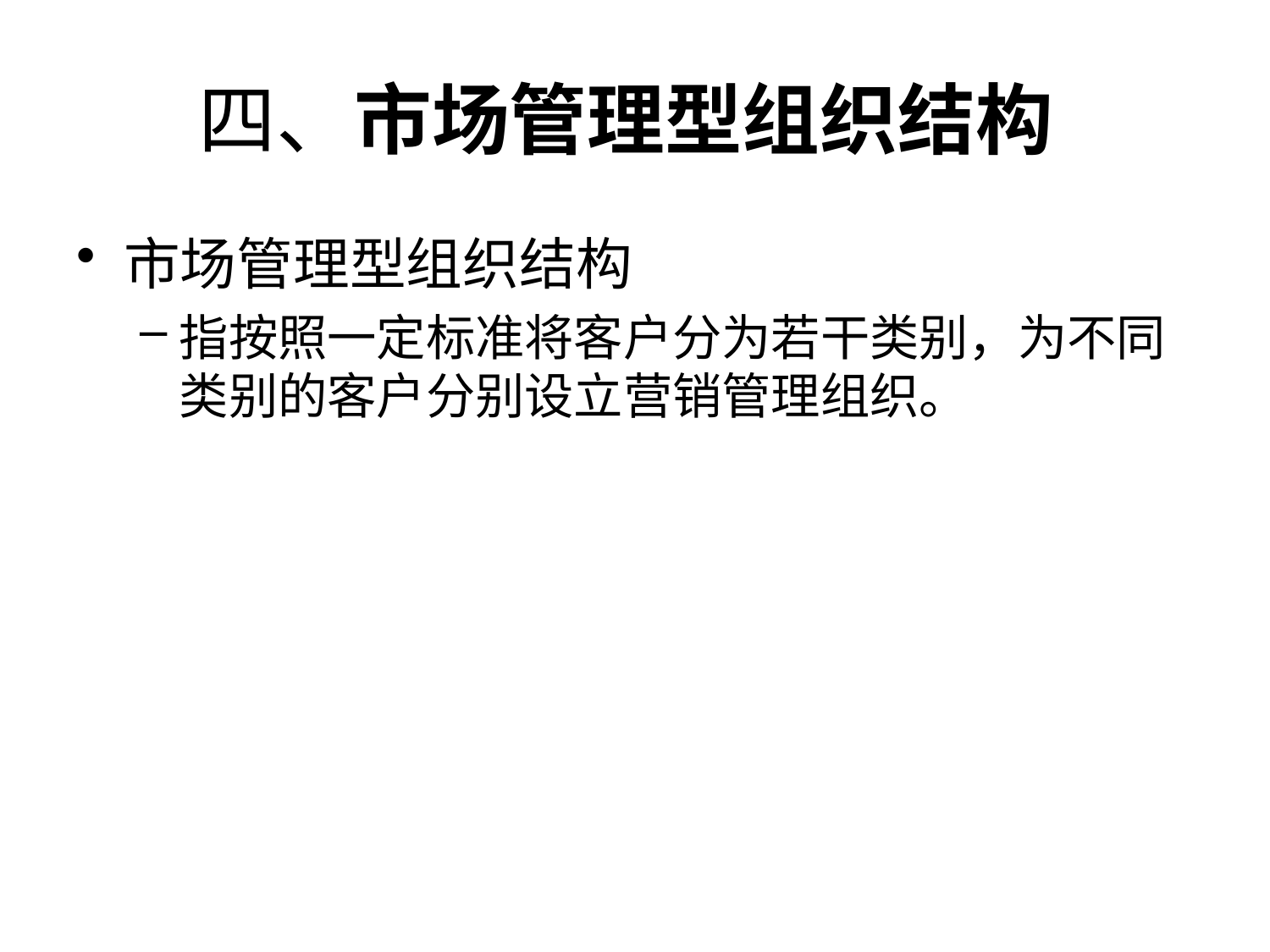

# 四、市场管理型组织结构
市场管理型组织结构
指按照一定标准将客户分为若干类别，为不同类别的客户分别设立营销管理组织。